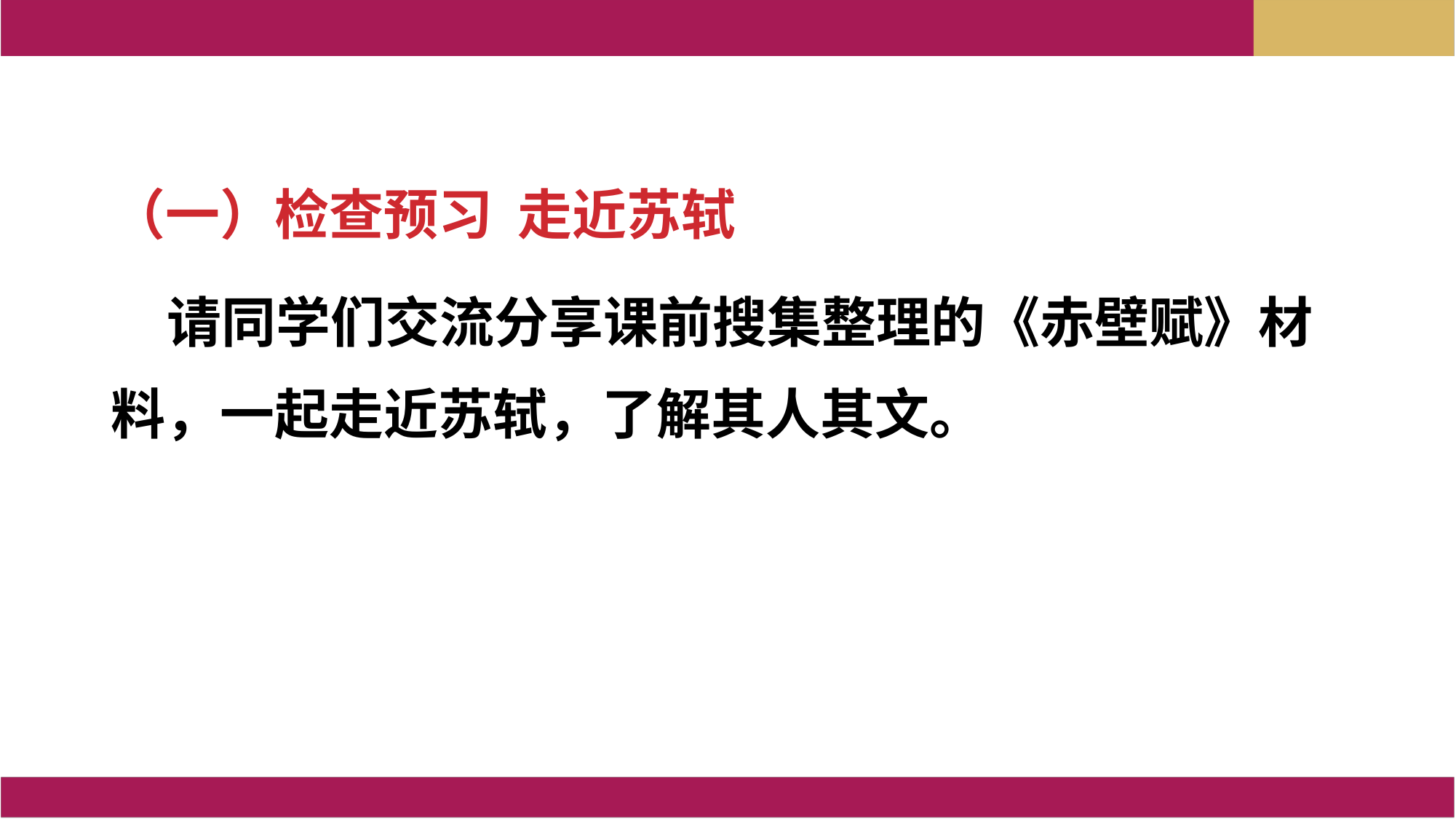

（一）检查预习  走近苏轼
    请同学们交流分享课前搜集整理的《赤壁赋》材料，一起走近苏轼，了解其人其文。